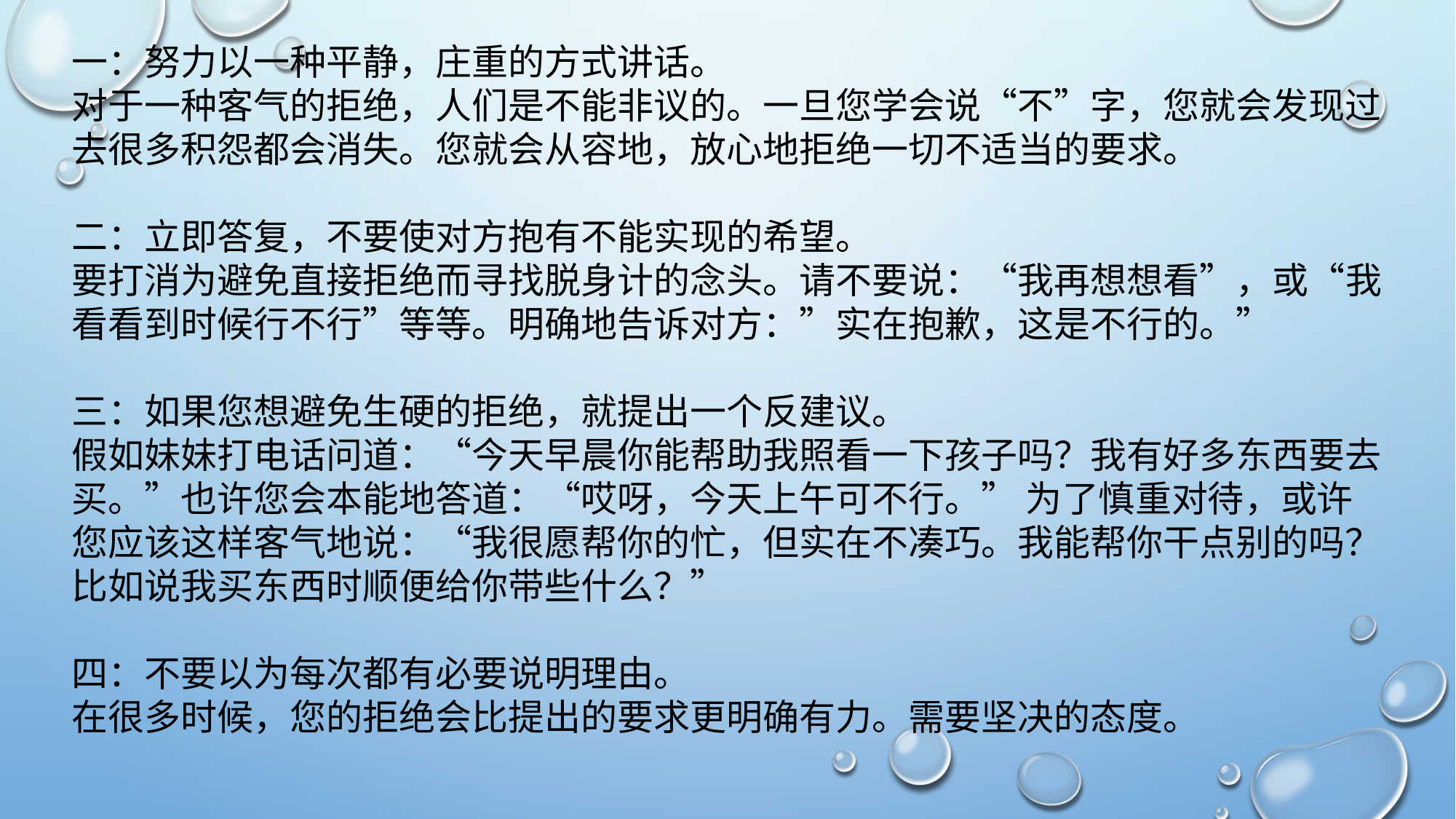

一：努力以一种平静，庄重的方式讲话。
对于一种客气的拒绝，人们是不能非议的。一旦您学会说“不”字，您就会发现过去很多积怨都会消失。您就会从容地，放心地拒绝一切不适当的要求。

二：立即答复，不要使对方抱有不能实现的希望。
要打消为避免直接拒绝而寻找脱身计的念头。请不要说：“我再想想看”，或“我看看到时候行不行”等等。明确地告诉对方：”实在抱歉，这是不行的。”

三：如果您想避免生硬的拒绝，就提出一个反建议。
假如妹妹打电话问道：“今天早晨你能帮助我照看一下孩子吗？我有好多东西要去买。”也许您会本能地答道：“哎呀，今天上午可不行。” 为了慎重对待，或许您应该这样客气地说：“我很愿帮你的忙，但实在不凑巧。我能帮你干点别的吗？比如说我买东西时顺便给你带些什么？”

四：不要以为每次都有必要说明理由。
在很多时候，您的拒绝会比提出的要求更明确有力。需要坚决的态度。